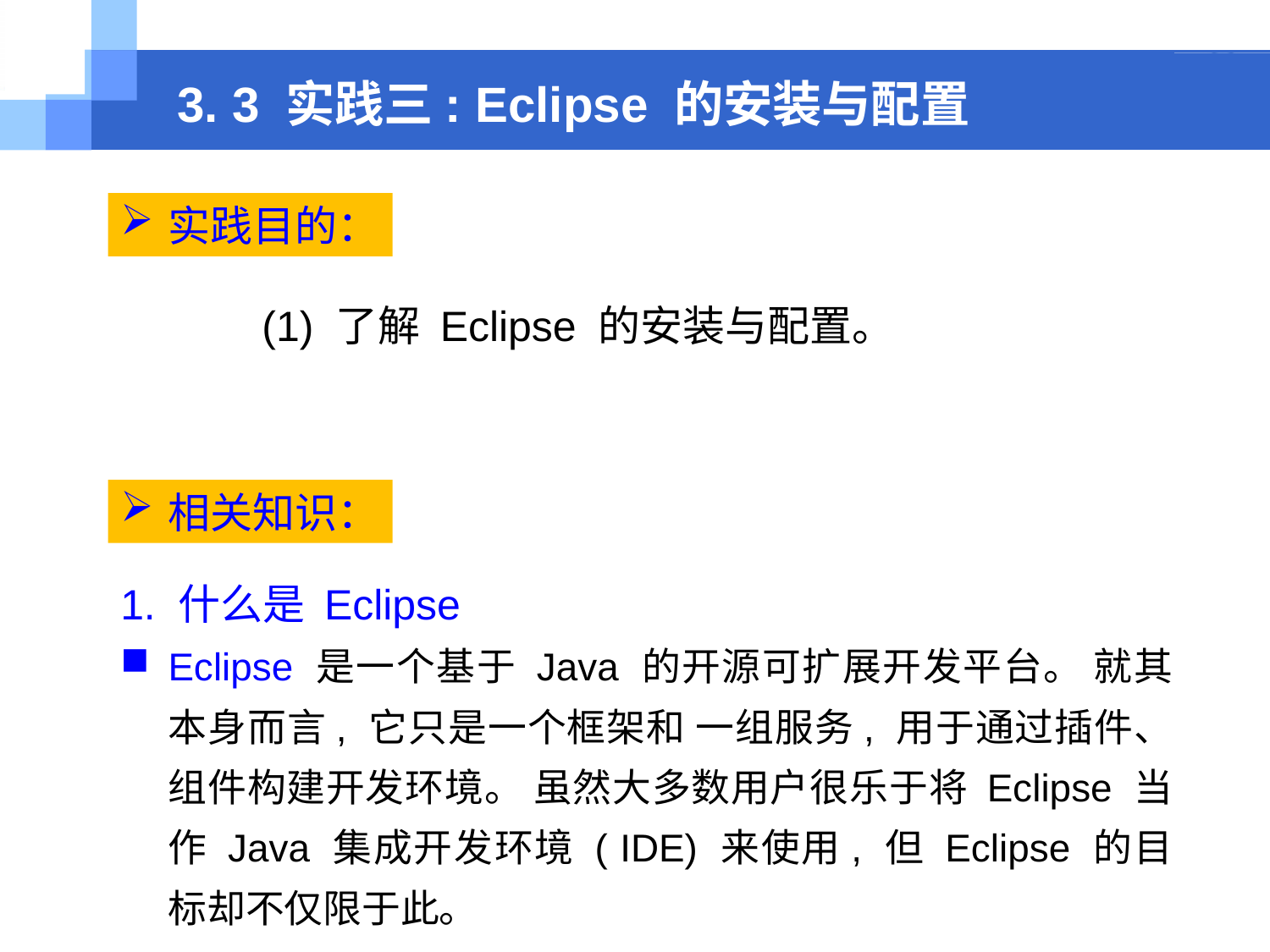

3. 3 实践三: Eclipse 的安装与配置
实践目的：
(1) 了解 Eclipse 的安装与配置。
相关知识：
1. 什么是 Eclipse
Eclipse 是一个基于 Java 的开源可扩展开发平台。 就其本身而言, 它只是一个框架和 一组服务, 用于通过插件、 组件构建开发环境。 虽然大多数用户很乐于将 Eclipse 当作 Java 集成开发环境 ( IDE) 来使用, 但 Eclipse 的目标却不仅限于此。